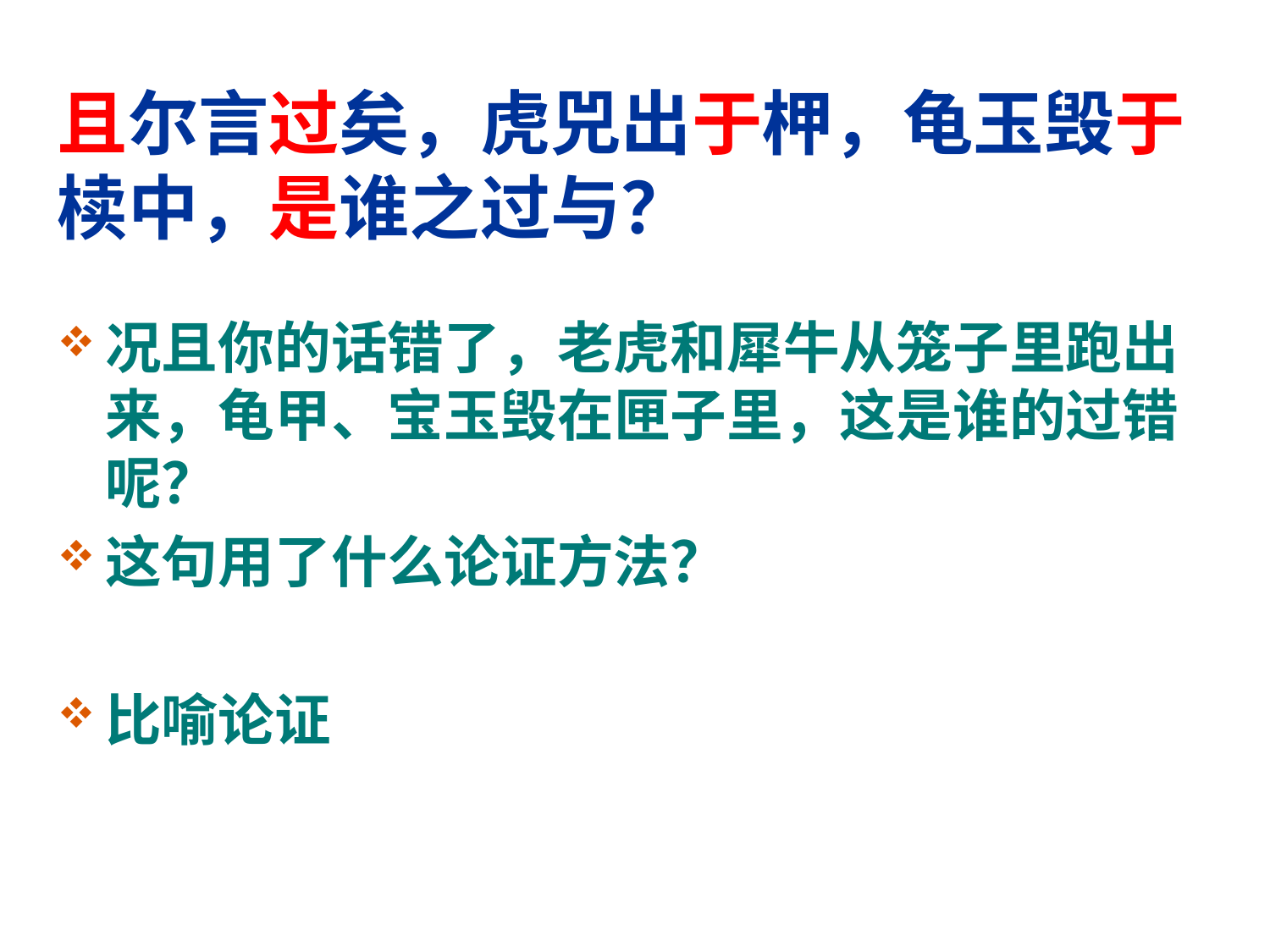

# 且尔言过矣，虎兕出于柙，龟玉毁于椟中，是谁之过与？
况且你的话错了，老虎和犀牛从笼子里跑出来，龟甲、宝玉毁在匣子里，这是谁的过错呢？
这句用了什么论证方法？

比喻论证